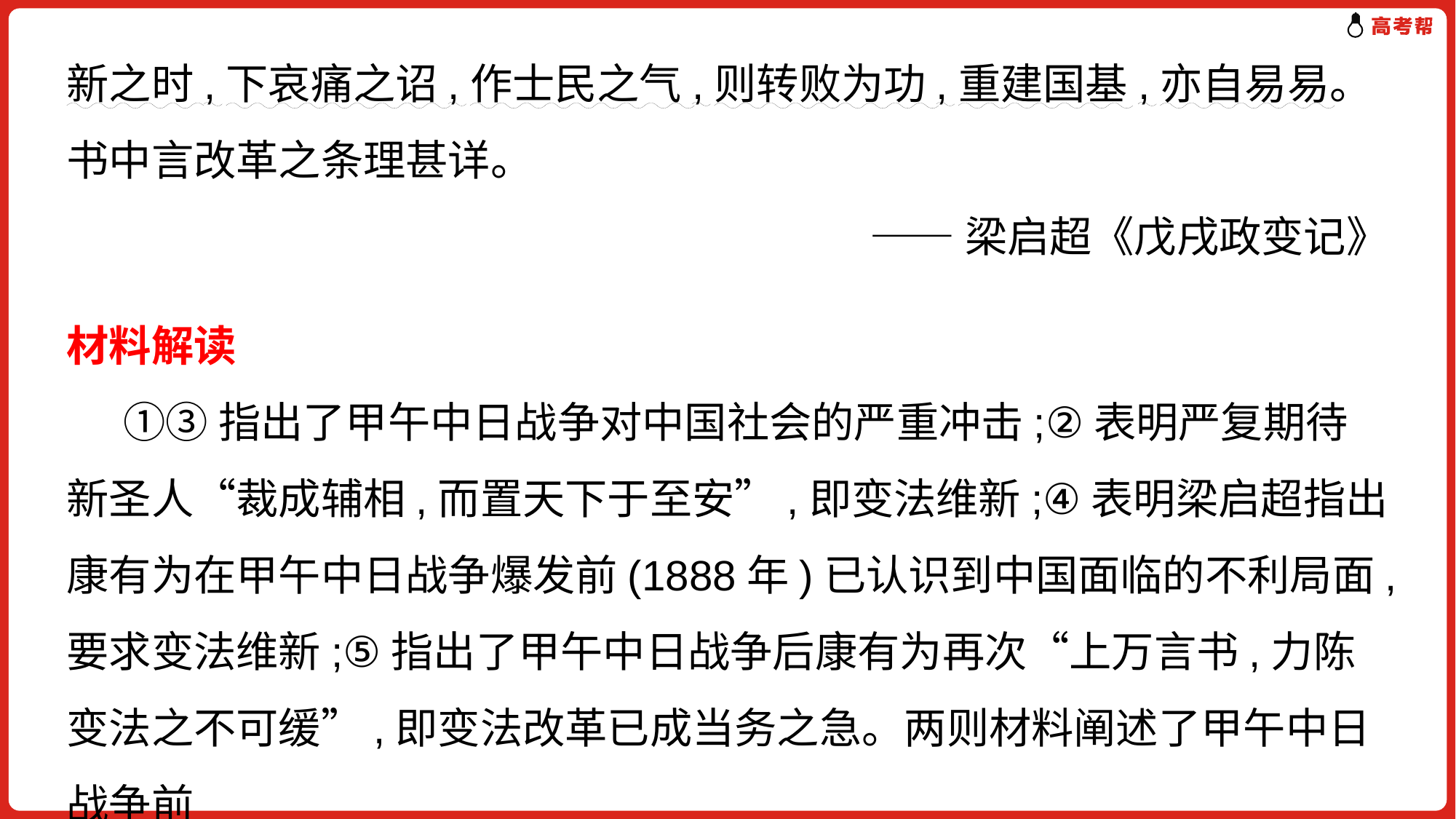

新之时,下哀痛之诏,作士民之气,则转败为功,重建国基,亦自易易。书中言改革之条理甚详。
——梁启超《戊戌政变记》
材料解读
      ①③指出了甲午中日战争对中国社会的严重冲击;②表明严复期待新圣人“裁成辅相,而置天下于至安”,即变法维新;④表明梁启超指出康有为在甲午中日战争爆发前(1888年)已认识到中国面临的不利局面,要求变法维新;⑤指出了甲午中日战争后康有为再次“上万言书,力陈变法之不可缓”,即变法改革已成当务之急。两则材料阐述了甲午中日战争前